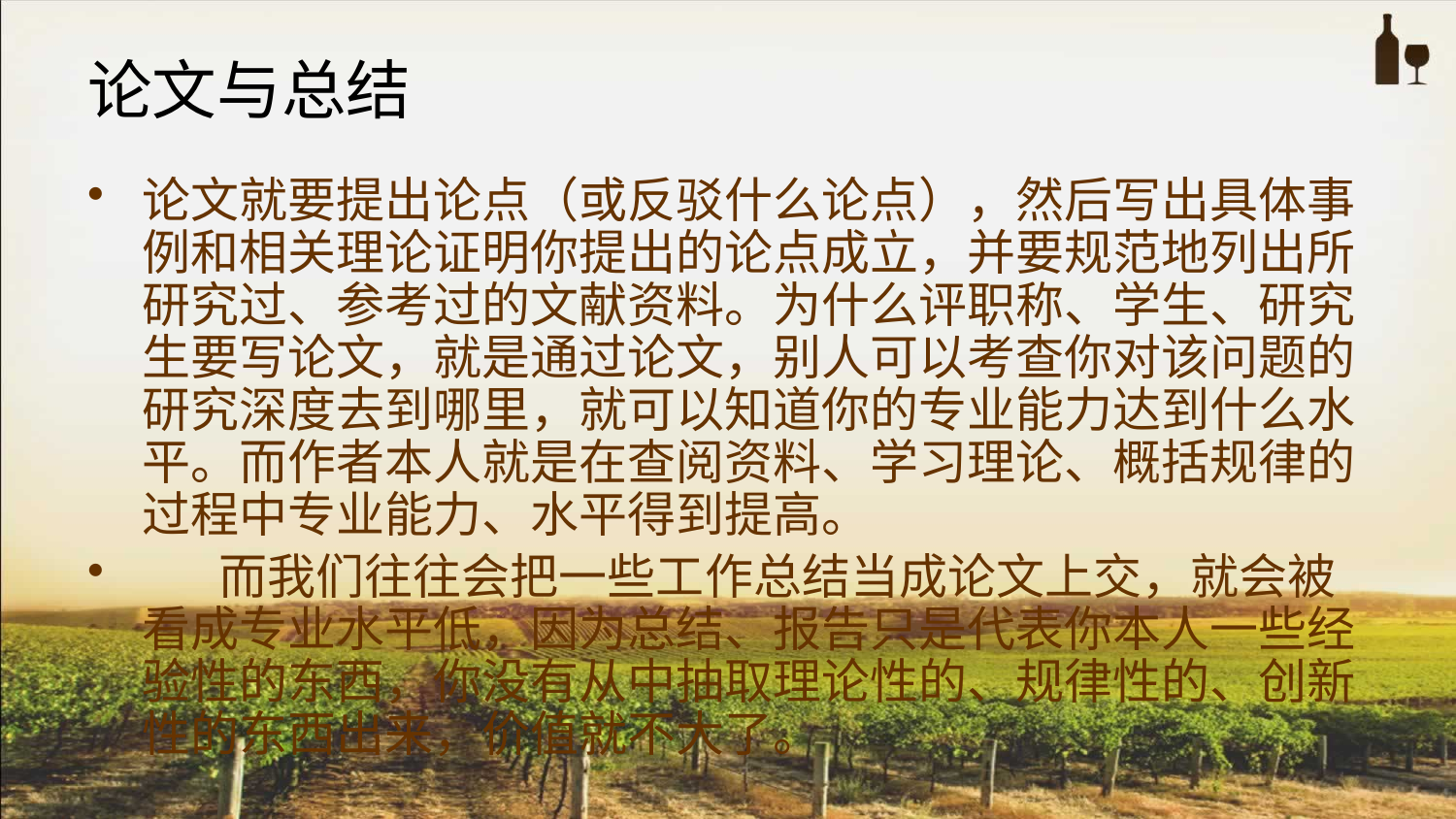

# 论文与总结
论文就要提出论点（或反驳什么论点），然后写出具体事例和相关理论证明你提出的论点成立，并要规范地列出所研究过、参考过的文献资料。为什么评职称、学生、研究生要写论文，就是通过论文，别人可以考查你对该问题的研究深度去到哪里，就可以知道你的专业能力达到什么水平。而作者本人就是在查阅资料、学习理论、概括规律的过程中专业能力、水平得到提高。
      而我们往往会把一些工作总结当成论文上交，就会被看成专业水平低，因为总结、报告只是代表你本人一些经验性的东西，你没有从中抽取理论性的、规律性的、创新性的东西出来，价值就不大了。